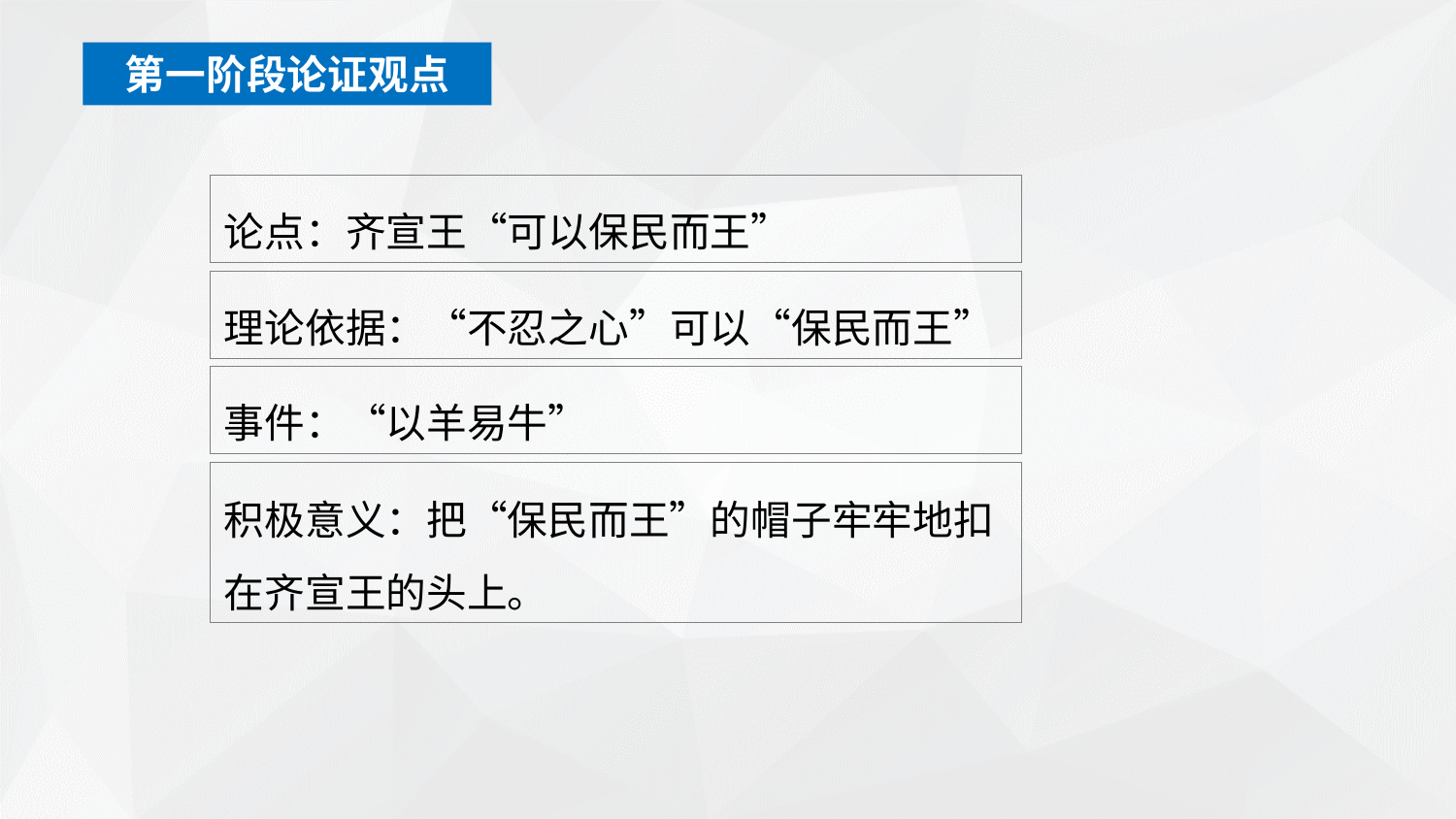

第一阶段论证观点
# 第一阶段的论证
论点：齐宣王“可以保民而王”
理论依据：“不忍之心”可以“保民而王”
事件：“以羊易牛”
积极意义：把“保民而王”的帽子牢牢地扣在齐宣王的头上。